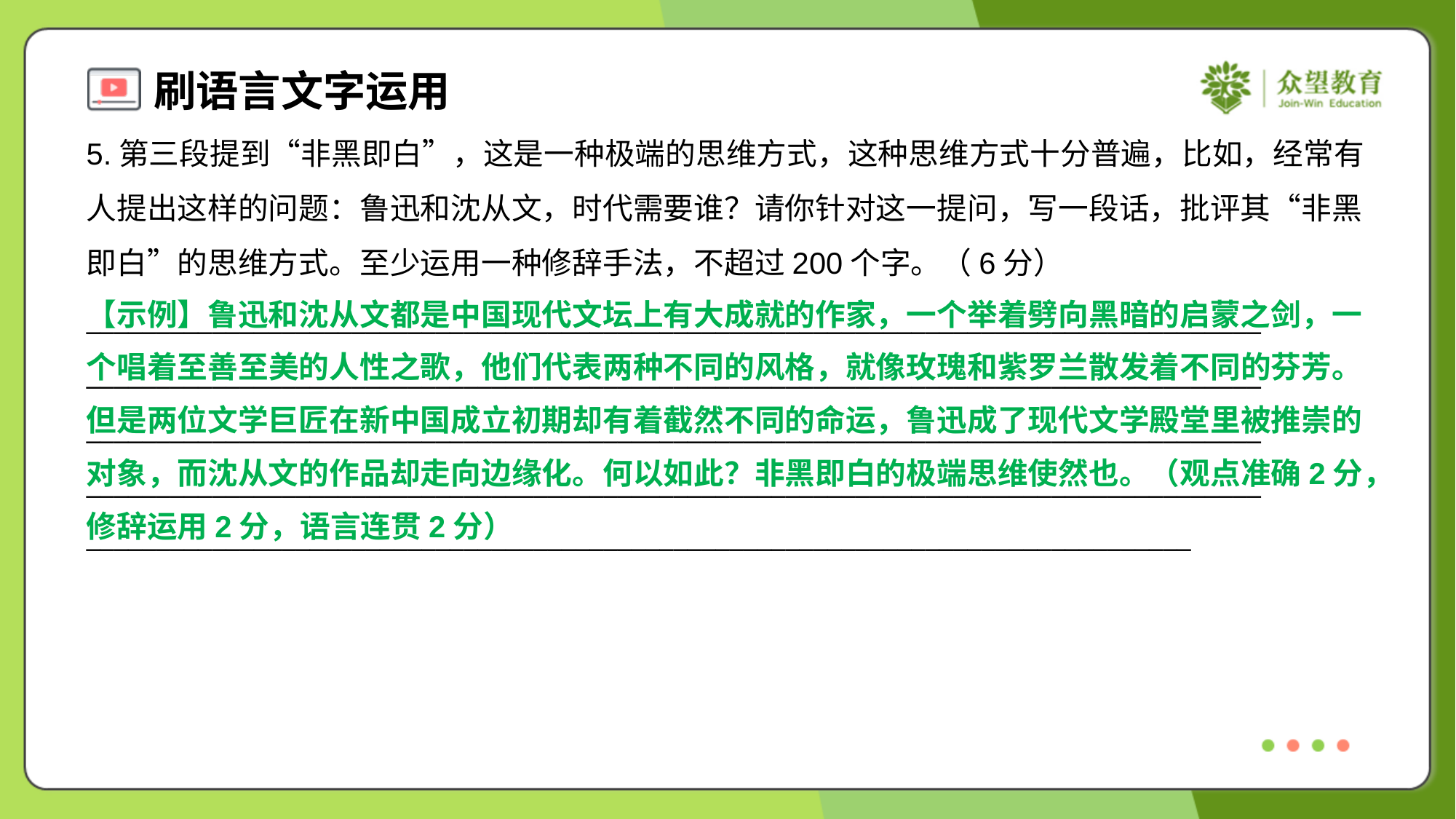

5.第三段提到“非黑即白”，这是一种极端的思维方式，这种思维方式十分普遍，比如，经常有
人提出这样的问题：鲁迅和沈从文，时代需要谁？请你针对这一提问，写一段话，批评其“非黑
即白”的思维方式。至少运用一种修辞手法，不超过200个字。（6分）
____________________________________________________________________________________
____________________________________________________________________________________
____________________________________________________________________________________
____________________________________________________________________________________
_______________________________________________________________________________
【示例】鲁迅和沈从文都是中国现代文坛上有大成就的作家，一个举着劈向黑暗的启蒙之剑，一
个唱着至善至美的人性之歌，他们代表两种不同的风格，就像玫瑰和紫罗兰散发着不同的芬芳。
但是两位文学巨匠在新中国成立初期却有着截然不同的命运，鲁迅成了现代文学殿堂里被推崇的
对象，而沈从文的作品却走向边缘化。何以如此？非黑即白的极端思维使然也。（观点准确2分，
修辞运用2分，语言连贯2分）